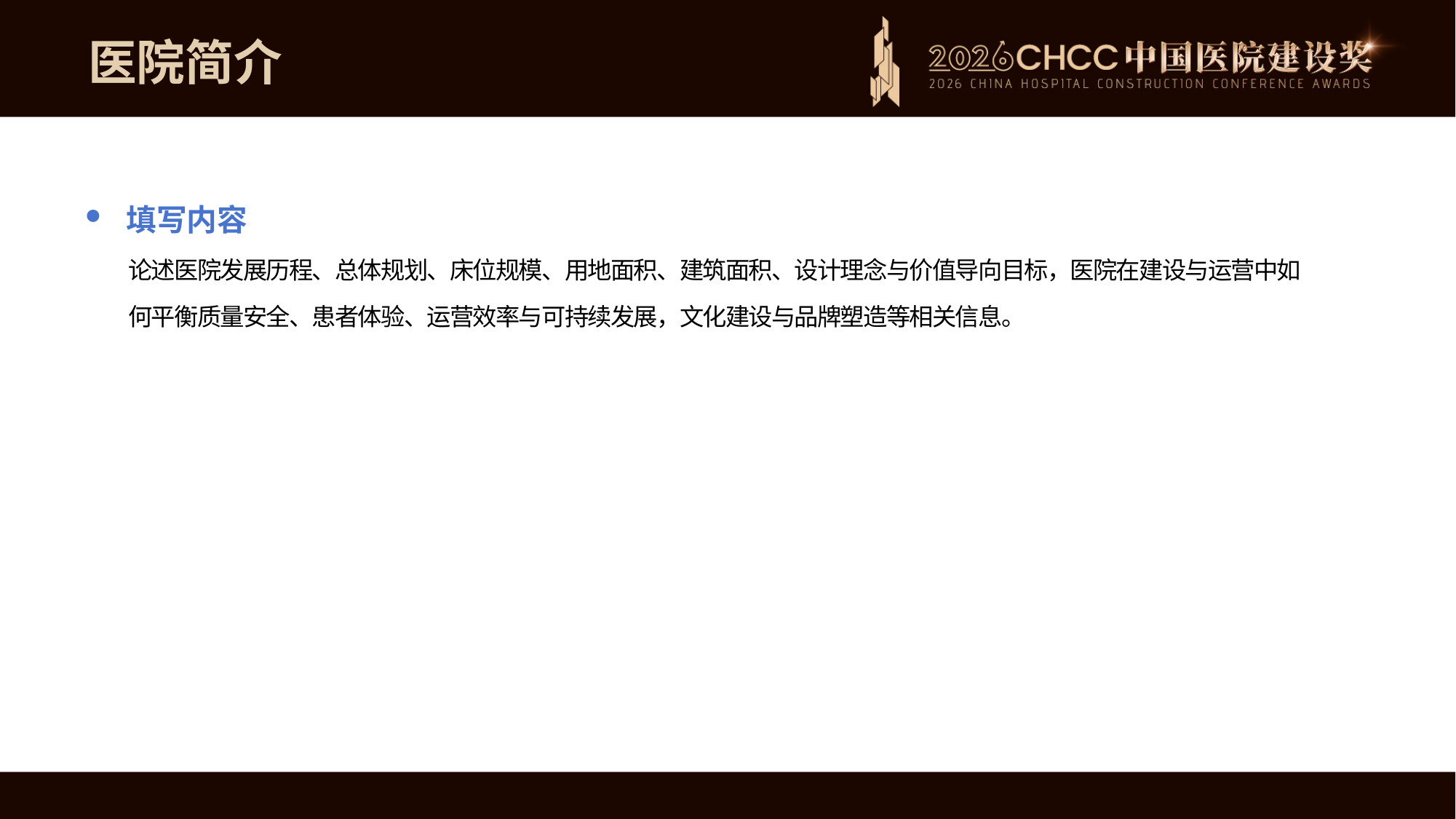

医院简介
填写内容
论述医院发展历程、总体规划、床位规模、用地面积、建筑面积、设计理念与价值导向目标，医院在建设与运营中如何平衡质量安全、患者体验、运营效率与可持续发展，文化建设与品牌塑造等相关信息。